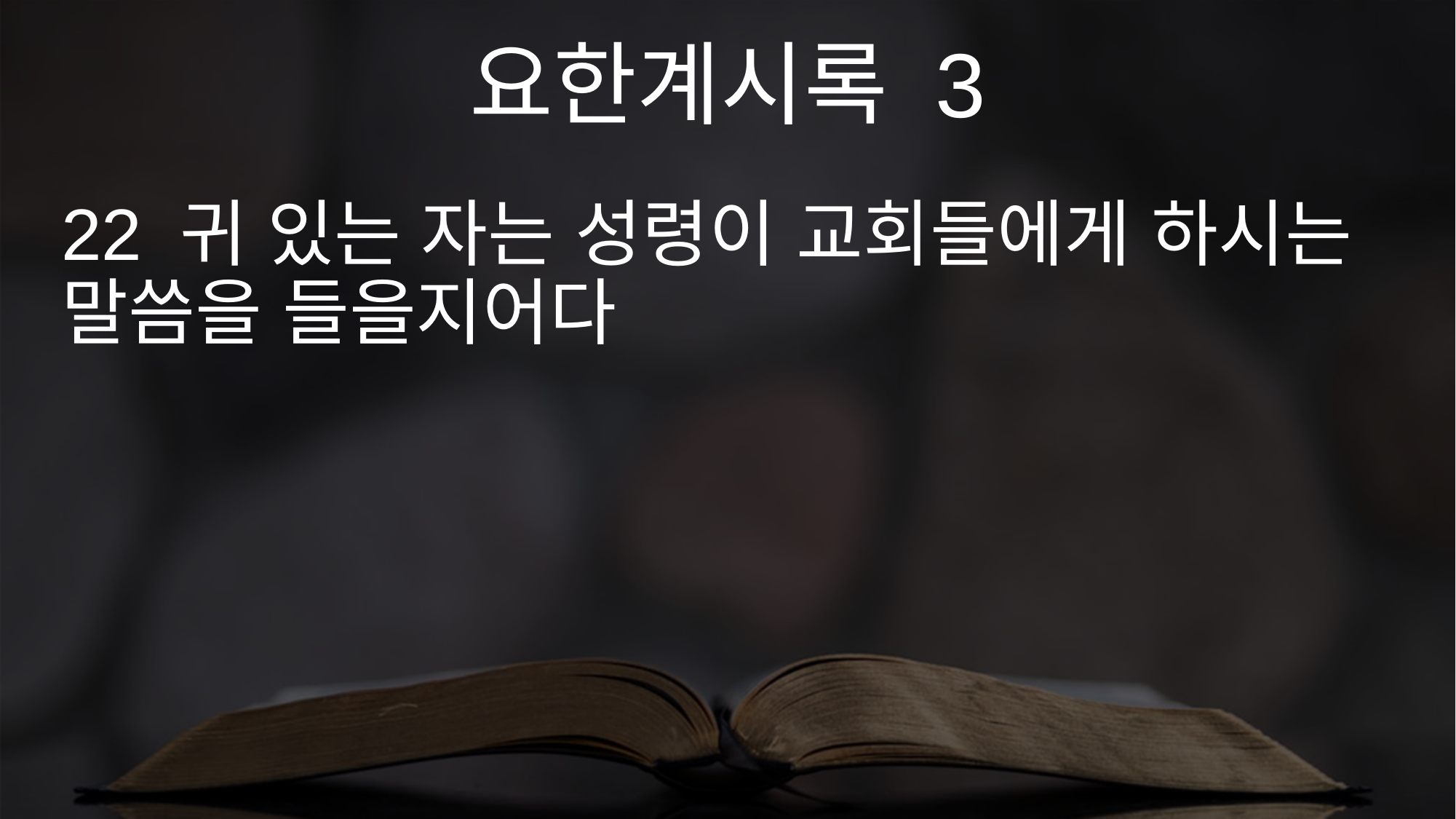

요한계시록 3
22 귀 있는 자는 성령이 교회들에게 하시는 말씀을 들을지어다